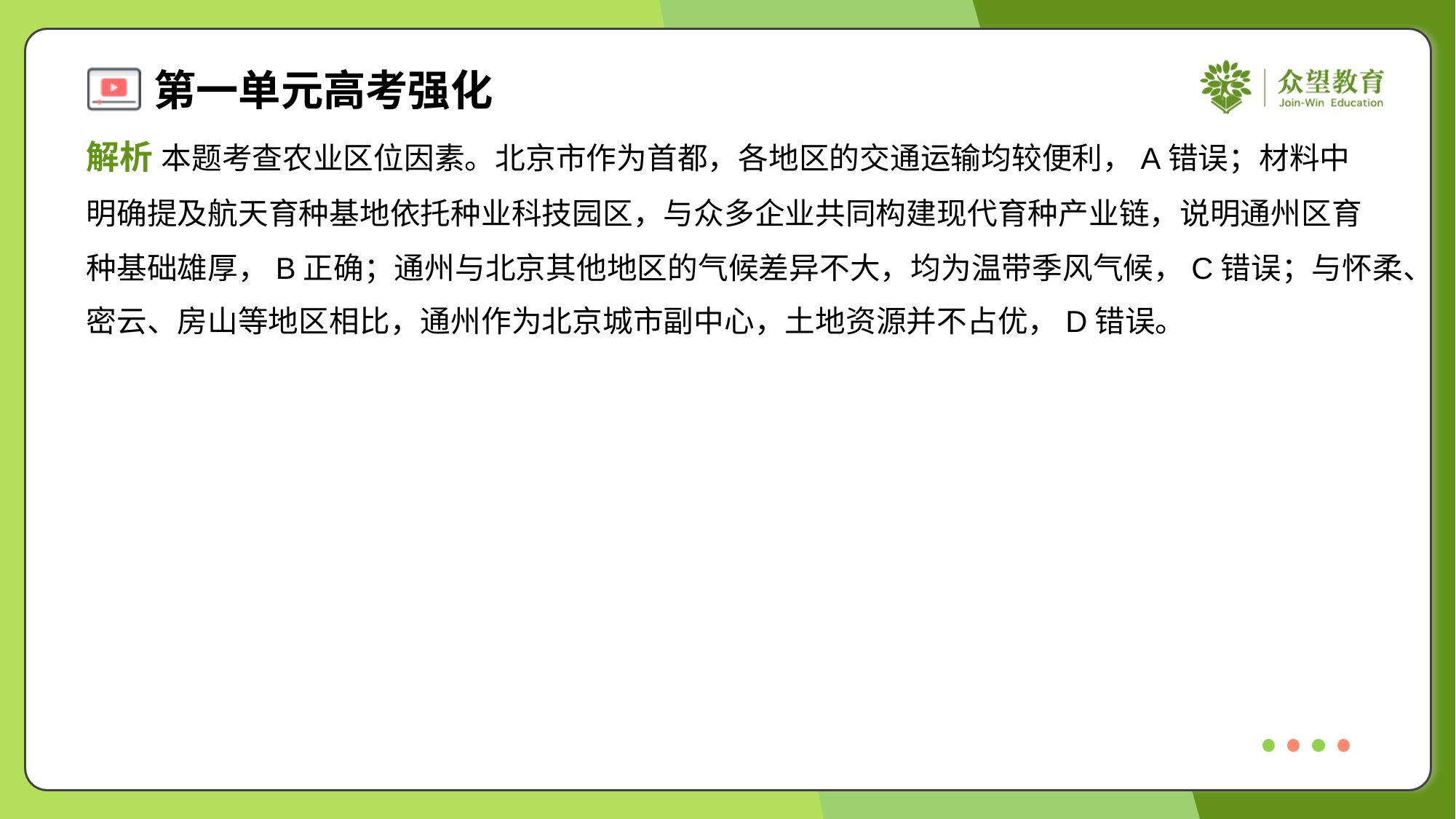

解析 本题考查农业区位因素。北京市作为首都，各地区的交通运输均较便利，A错误；材料中
明确提及航天育种基地依托种业科技园区，与众多企业共同构建现代育种产业链，说明通州区育
种基础雄厚，B正确；通州与北京其他地区的气候差异不大，均为温带季风气候，C错误；与怀柔、
密云、房山等地区相比，通州作为北京城市副中心，土地资源并不占优，D错误。